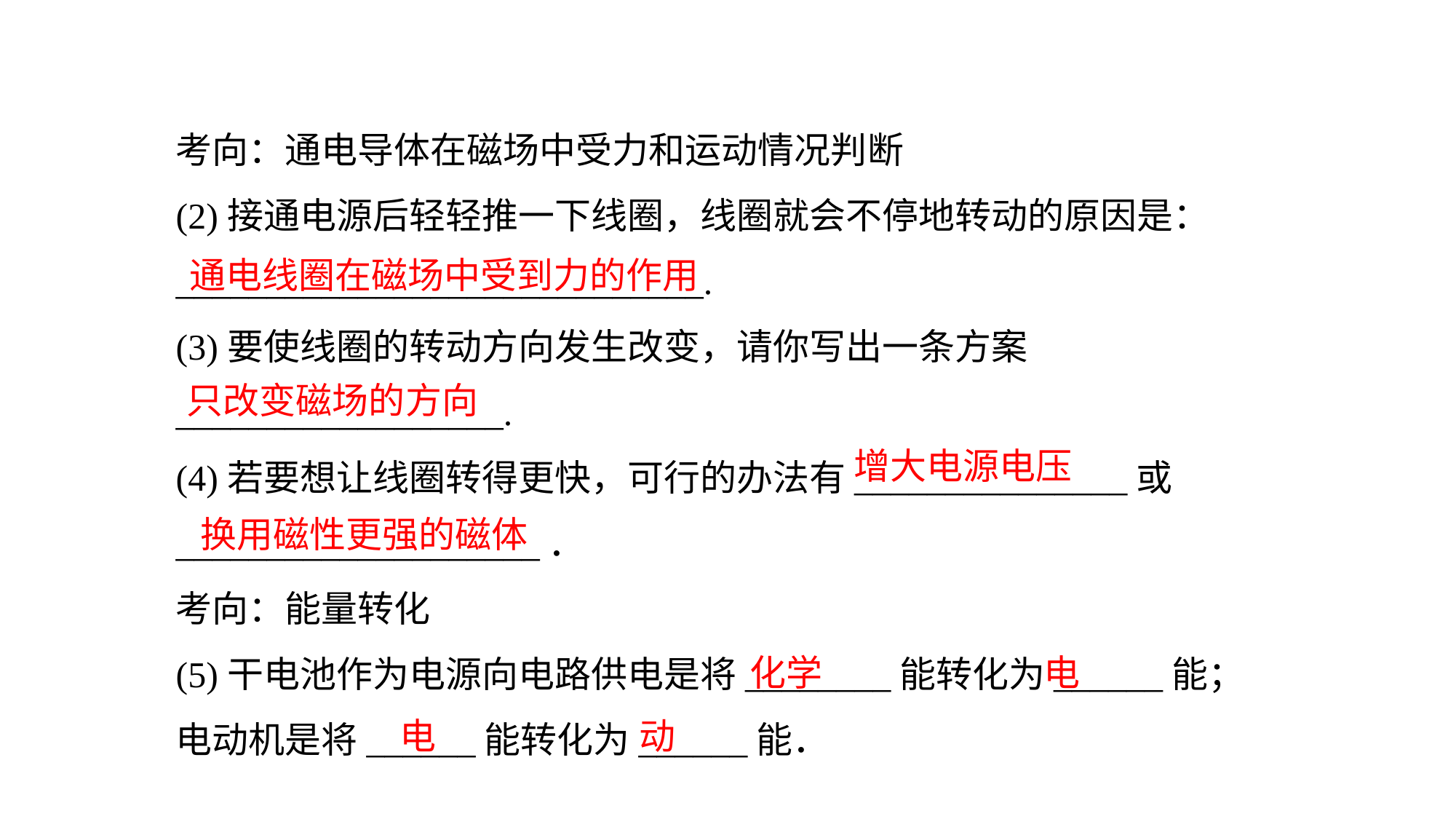

考向：通电导体在磁场中受力和运动情况判断
(2)接通电源后轻轻推一下线圈，线圈就会不停地转动的原因是：_____________________________.
(3)要使线圈的转动方向发生改变，请你写出一条方案
__________________.
(4)若要想让线圈转得更快，可行的办法有_______________或____________________．考向：能量转化
(5)干电池作为电源向电路供电是将________能转化为______能；
电动机是将______能转化为______能．
通电线圈在磁场中受到力的作用
只改变磁场的方向
增大电源电压
换用磁性更强的磁体
化学
电
电
动